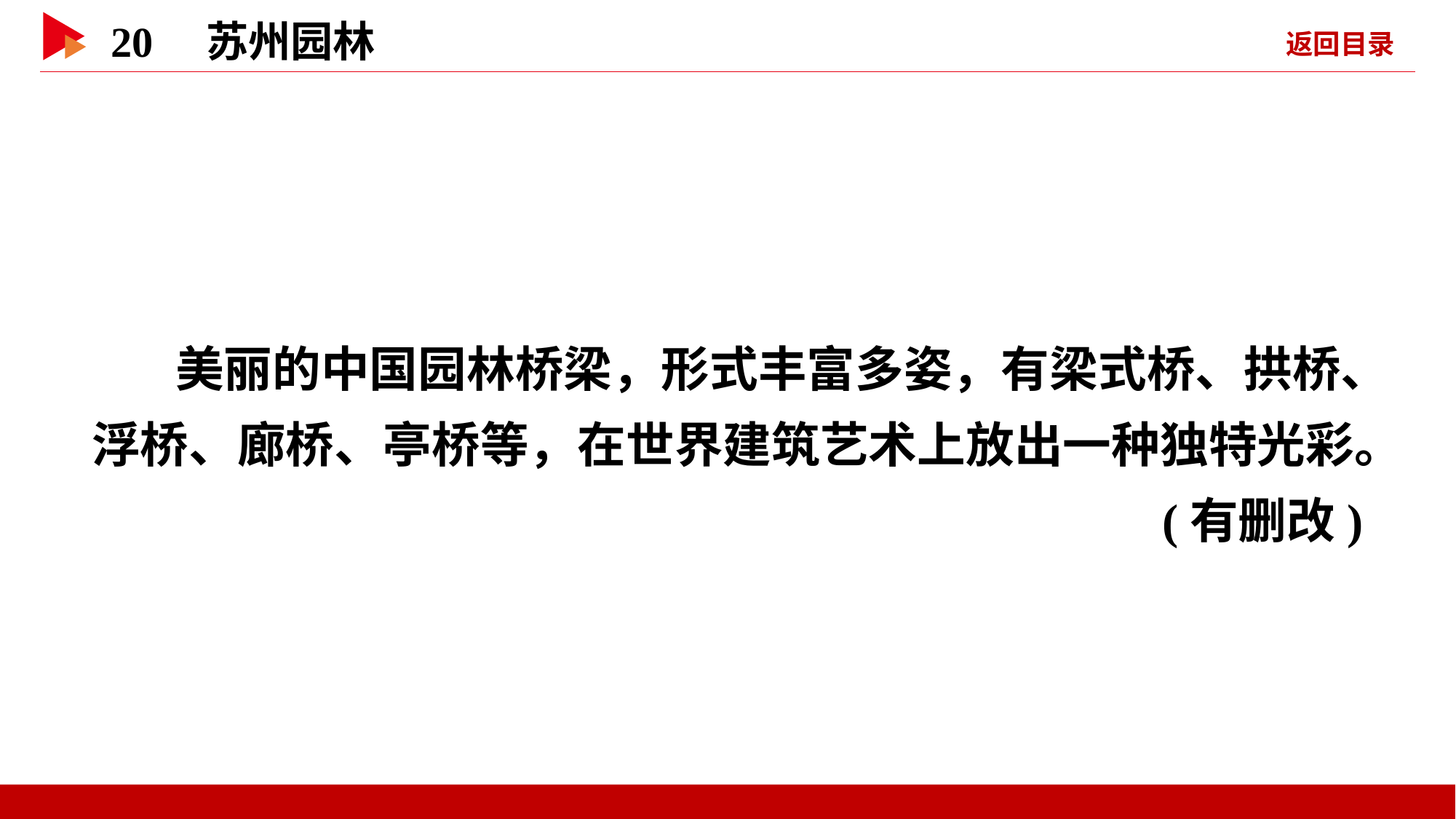

美丽的中国园林桥梁，形式丰富多姿，有梁式桥、拱桥、浮桥、廊桥、亭桥等，在世界建筑艺术上放出一种独特光彩。
(有删改)